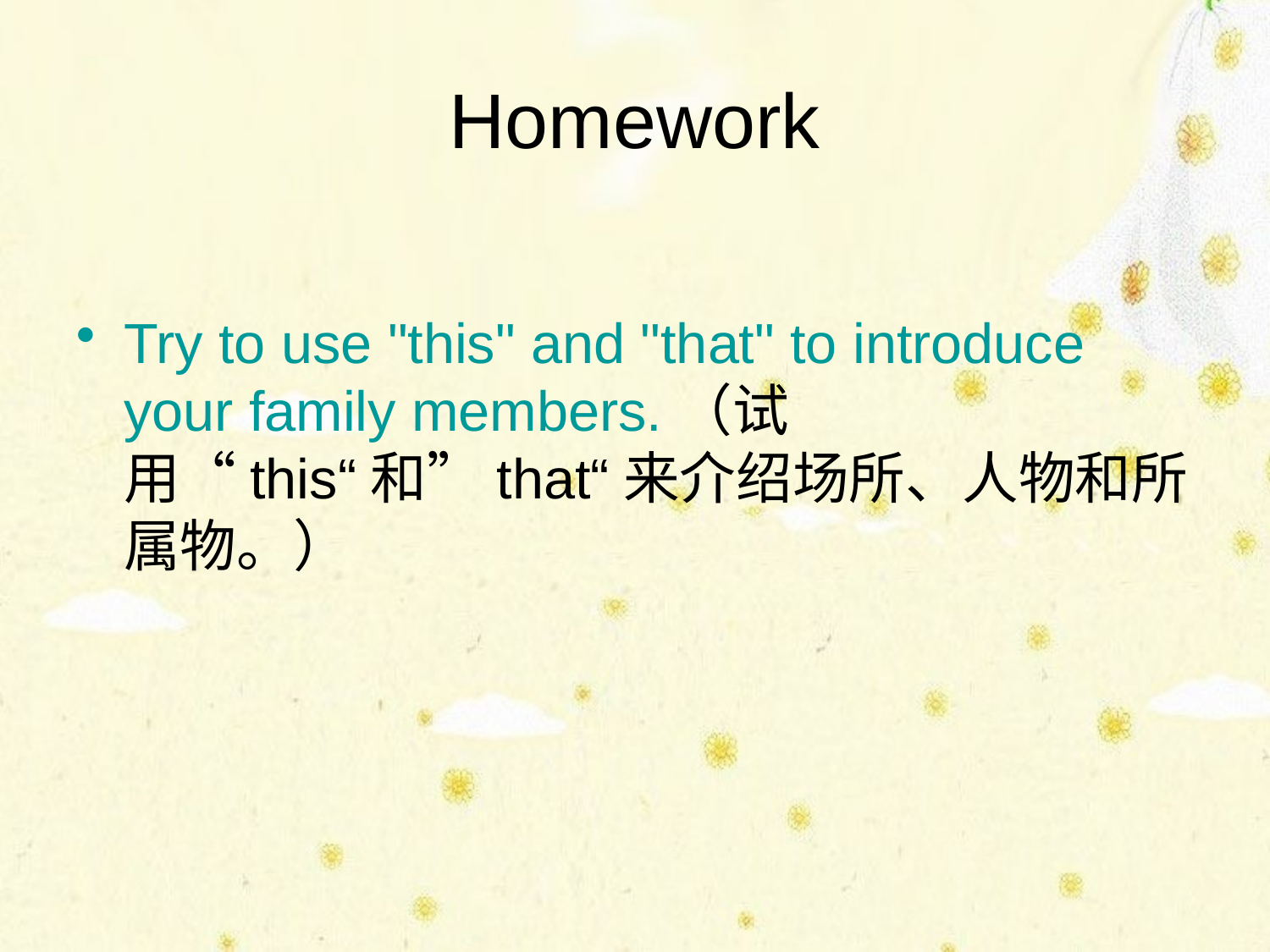

# Homework

Try to use "this" and "that" to introduce your family members.（试用“this“和”that“来介绍场所、人物和所属物。）